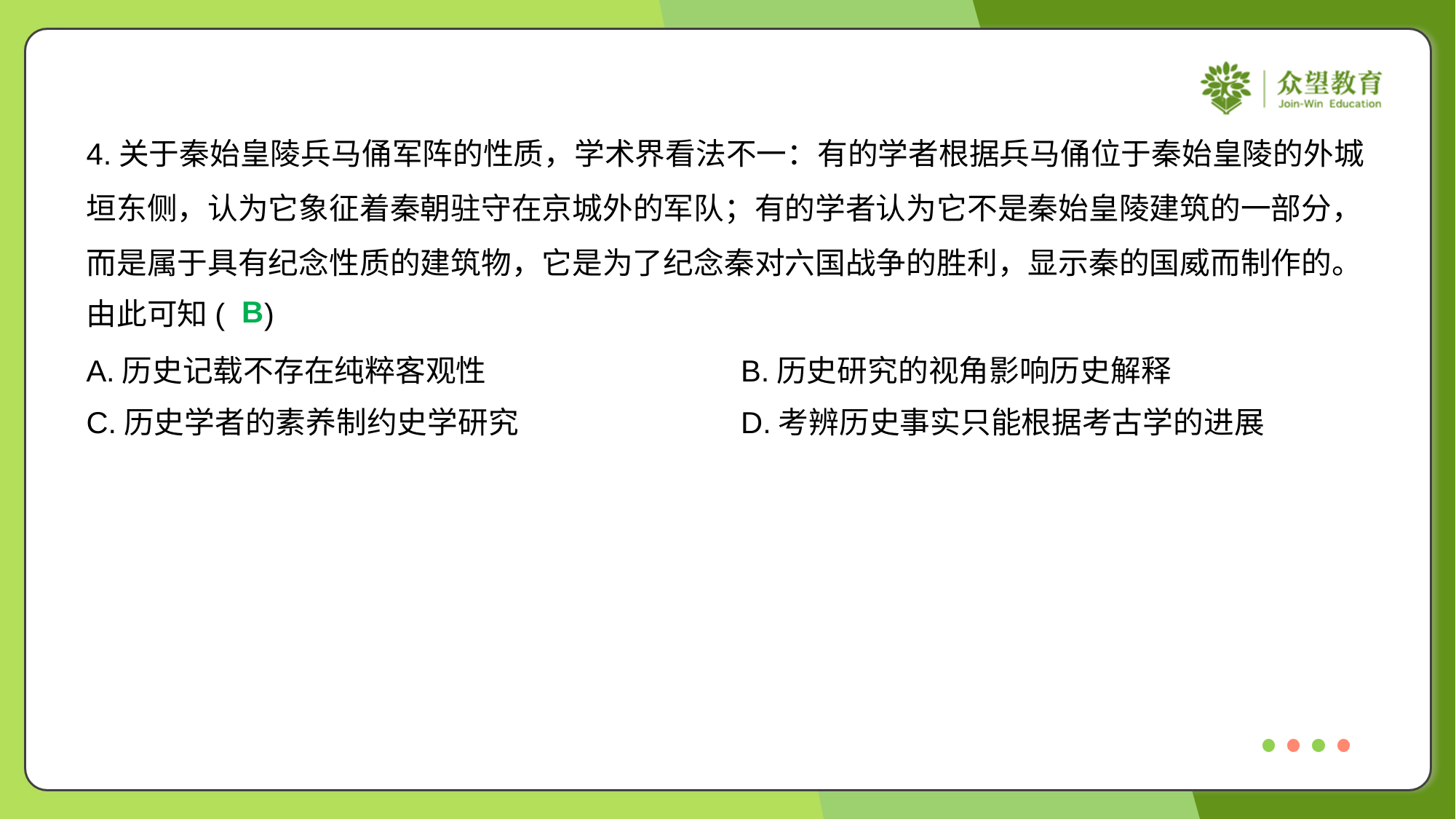

4.关于秦始皇陵兵马俑军阵的性质，学术界看法不一：有的学者根据兵马俑位于秦始皇陵的外城
垣东侧，认为它象征着秦朝驻守在京城外的军队；有的学者认为它不是秦始皇陵建筑的一部分，
而是属于具有纪念性质的建筑物，它是为了纪念秦对六国战争的胜利，显示秦的国威而制作的。
由此可知(     )
B
A.历史记载不存在纯粹客观性	B.历史研究的视角影响历史解释
C.历史学者的素养制约史学研究	D.考辨历史事实只能根据考古学的进展